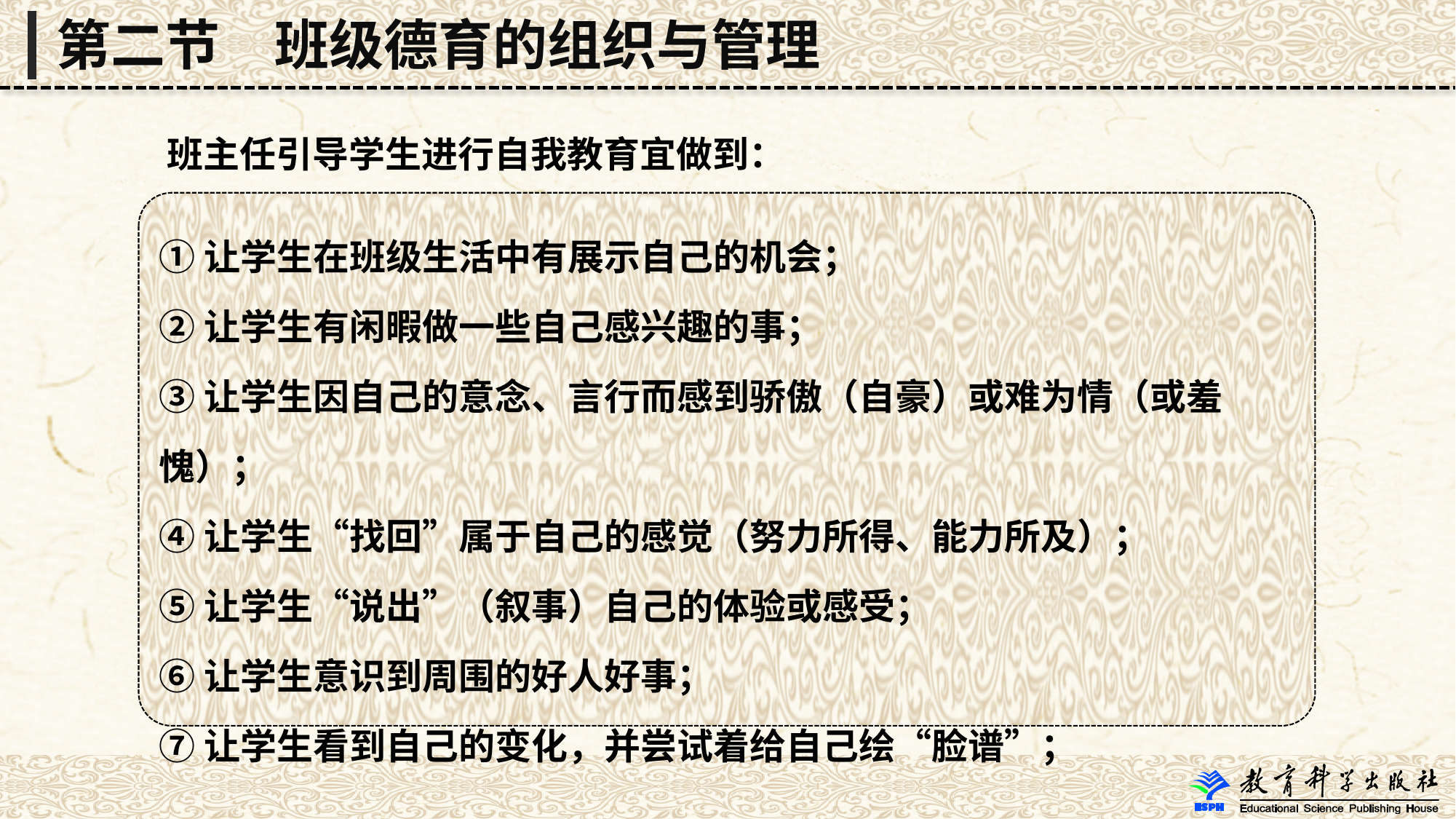

第二节　班级德育的组织与管理
       班主任引导学生进行自我教育宜做到：
①让学生在班级生活中有展示自己的机会；
②让学生有闲暇做一些自己感兴趣的事；
③让学生因自己的意念、言行而感到骄傲（自豪）或难为情（或羞愧）；
④让学生“找回”属于自己的感觉（努力所得、能力所及）；
⑤让学生“说出”（叙事）自己的体验或感受；
⑥让学生意识到周围的好人好事；
⑦让学生看到自己的变化，并尝试着给自己绘“脸谱”；